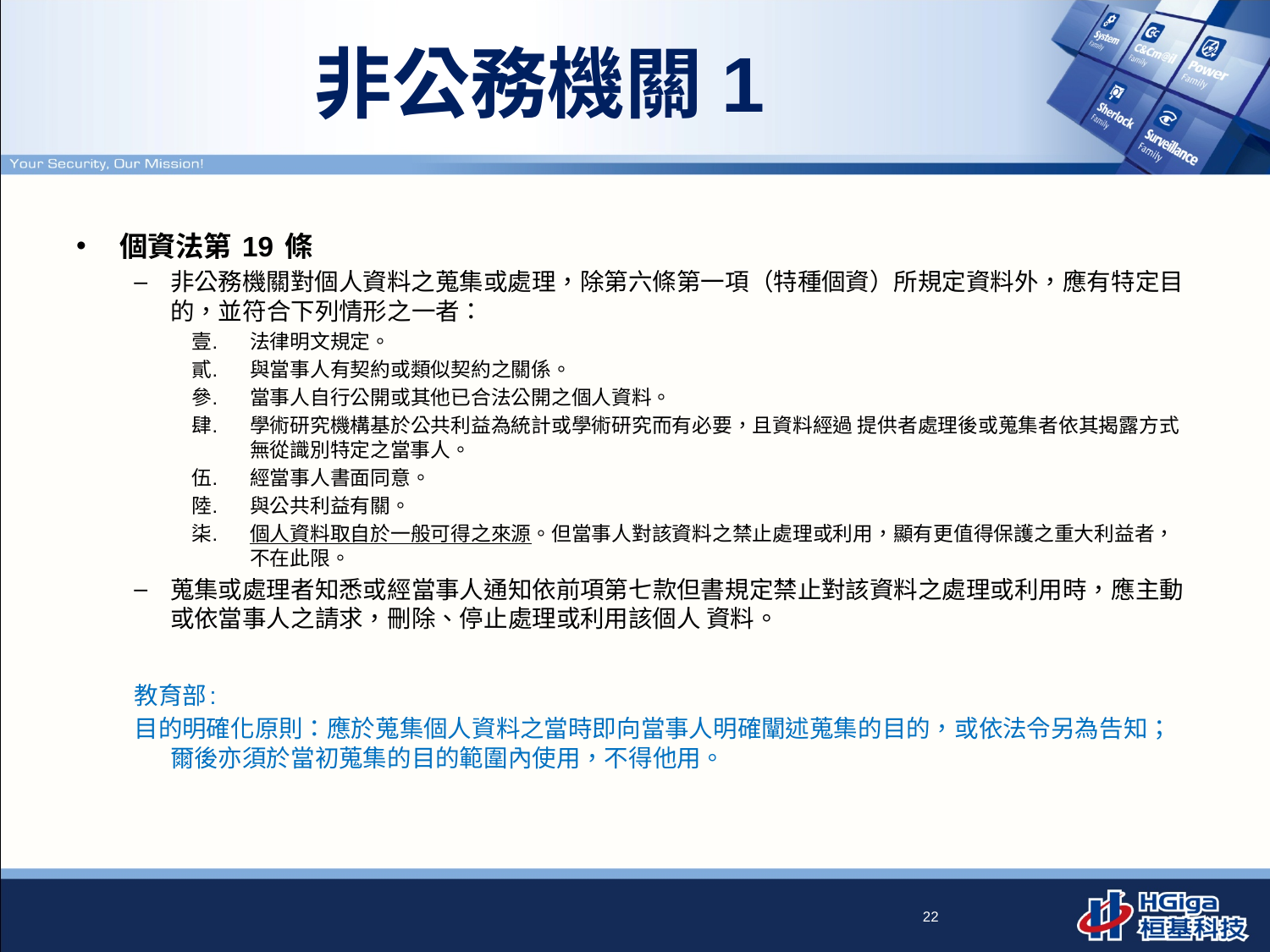

# 非公務機關1
個資法第 19 條
非公務機關對個人資料之蒐集或處理，除第六條第一項（特種個資）所規定資料外，應有特定目的，並符合下列情形之一者：
法律明文規定。
與當事人有契約或類似契約之關係。
當事人自行公開或其他已合法公開之個人資料。
學術研究機構基於公共利益為統計或學術研究而有必要，且資料經過 提供者處理後或蒐集者依其揭露方式無從識別特定之當事人。
經當事人書面同意。
與公共利益有關。
個人資料取自於一般可得之來源。但當事人對該資料之禁止處理或利用，顯有更值得保護之重大利益者，不在此限。
蒐集或處理者知悉或經當事人通知依前項第七款但書規定禁止對該資料之處理或利用時，應主動或依當事人之請求，刪除、停止處理或利用該個人 資料。

教育部:
目的明確化原則：應於蒐集個人資料之當時即向當事人明確闡述蒐集的目的，或依法令另為告知；爾後亦須於當初蒐集的目的範圍內使用，不得他用。

22